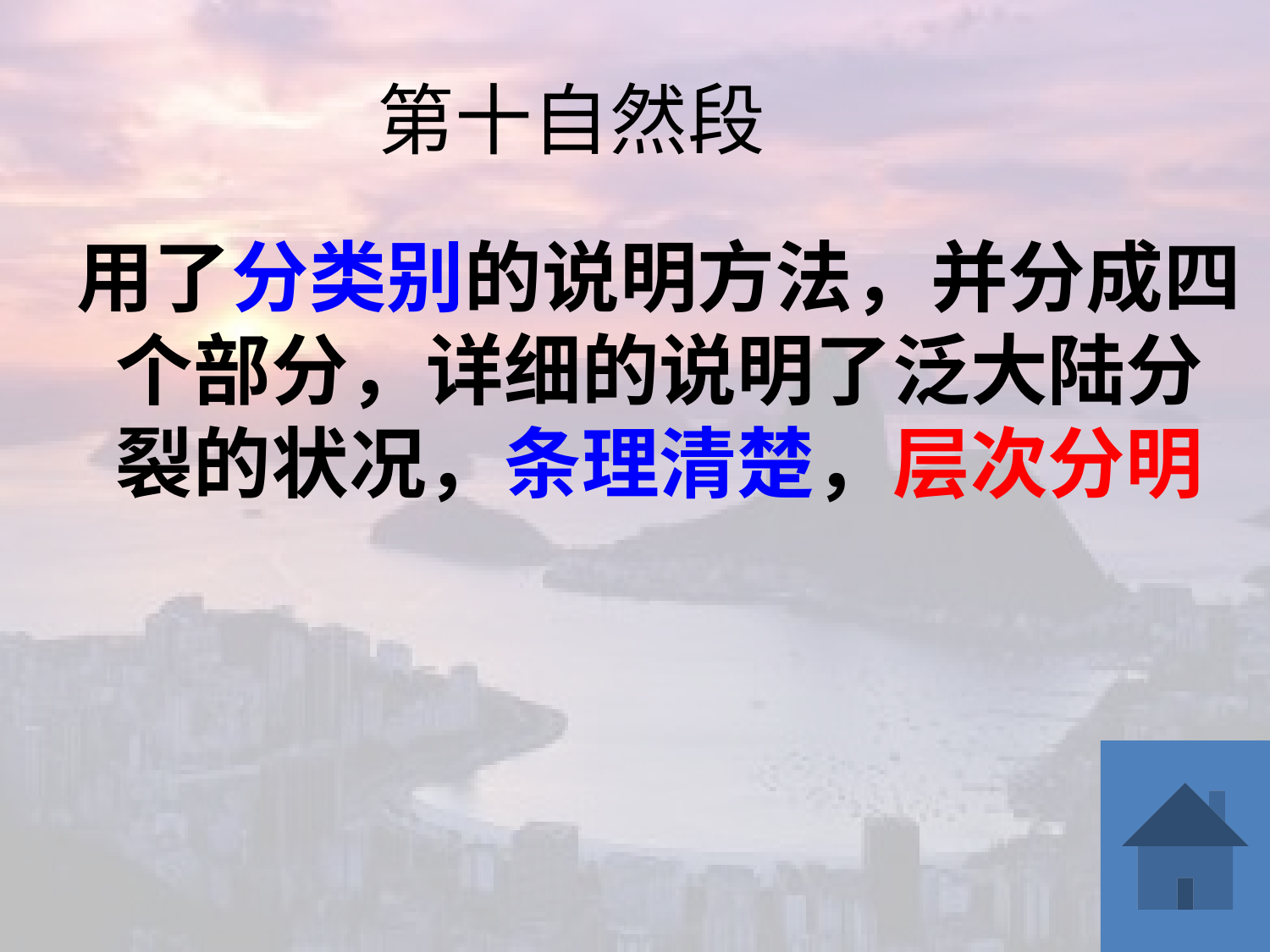

第十自然段
用了分类别的说明方法，并分成四个部分，详细的说明了泛大陆分裂的状况，条理清楚，层次分明